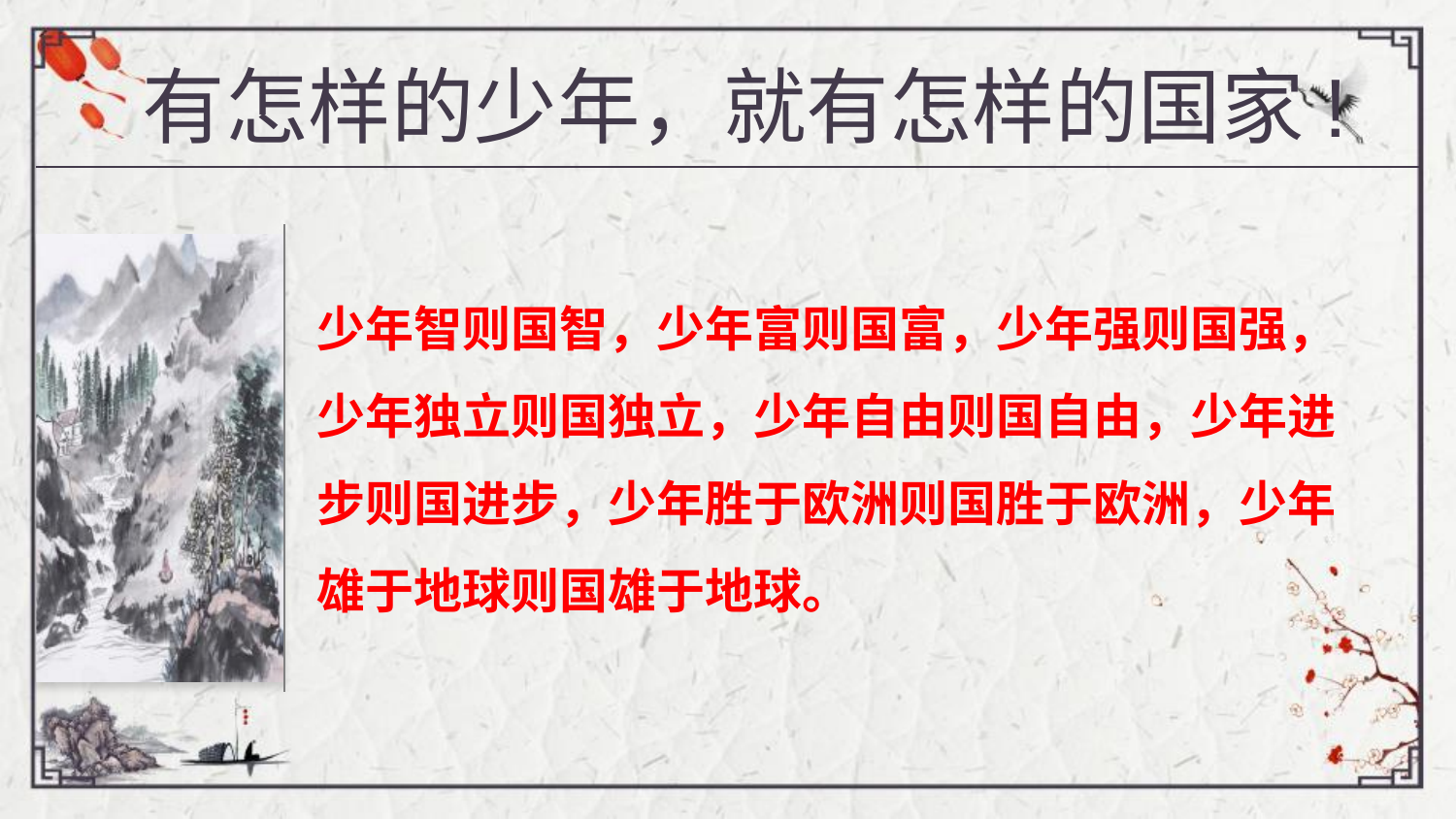

有怎样的少年，就有怎样的国家!

少年智则国智，少年富则国富，少年强则国强，少年独立则国独立，少年自由则国自由，少年进步则国进步，少年胜于欧洲则国胜于欧洲，少年雄于地球则国雄于地球。